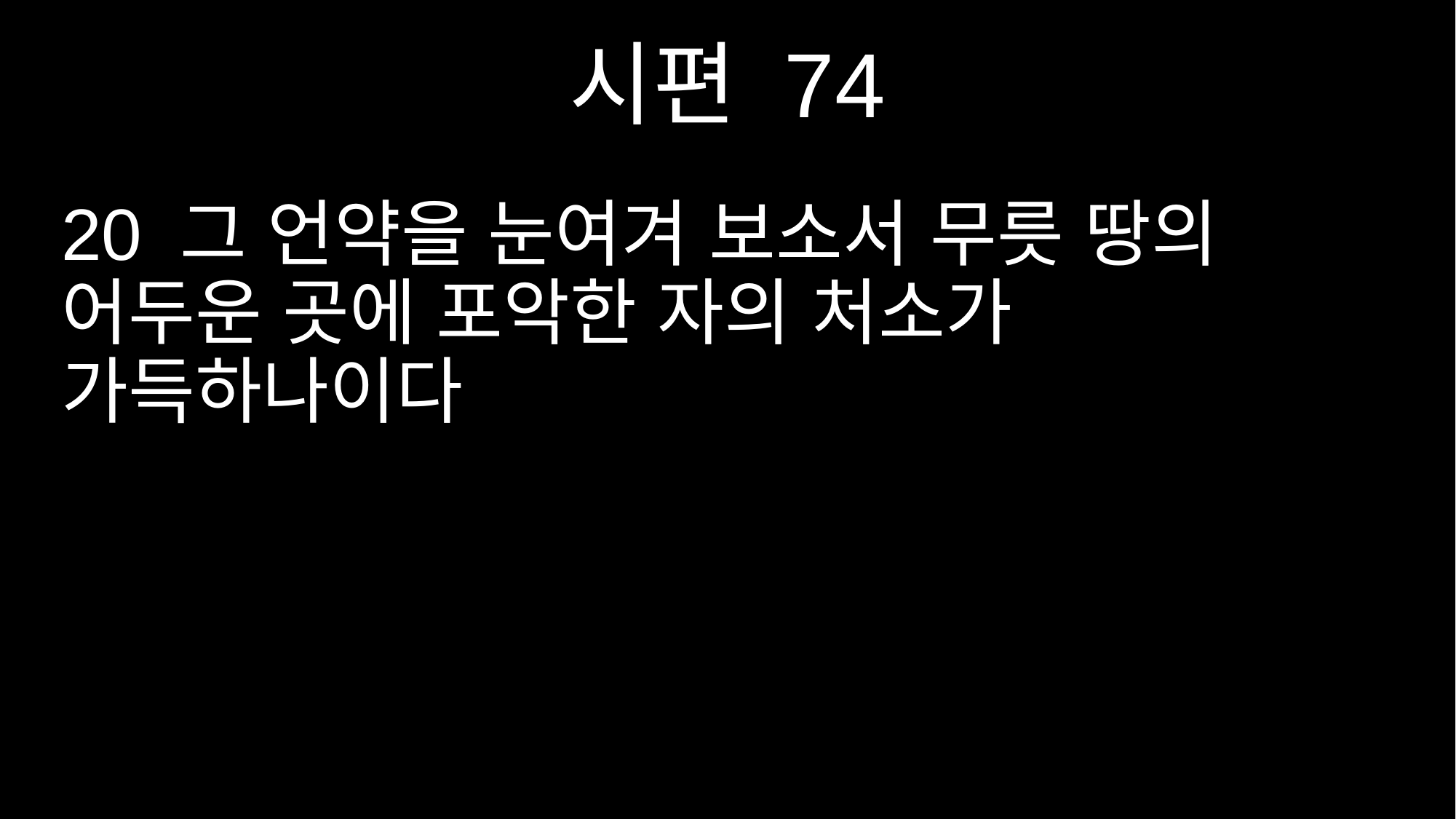

시편 74
20 그 언약을 눈여겨 보소서 무릇 땅의 어두운 곳에 포악한 자의 처소가 가득하나이다